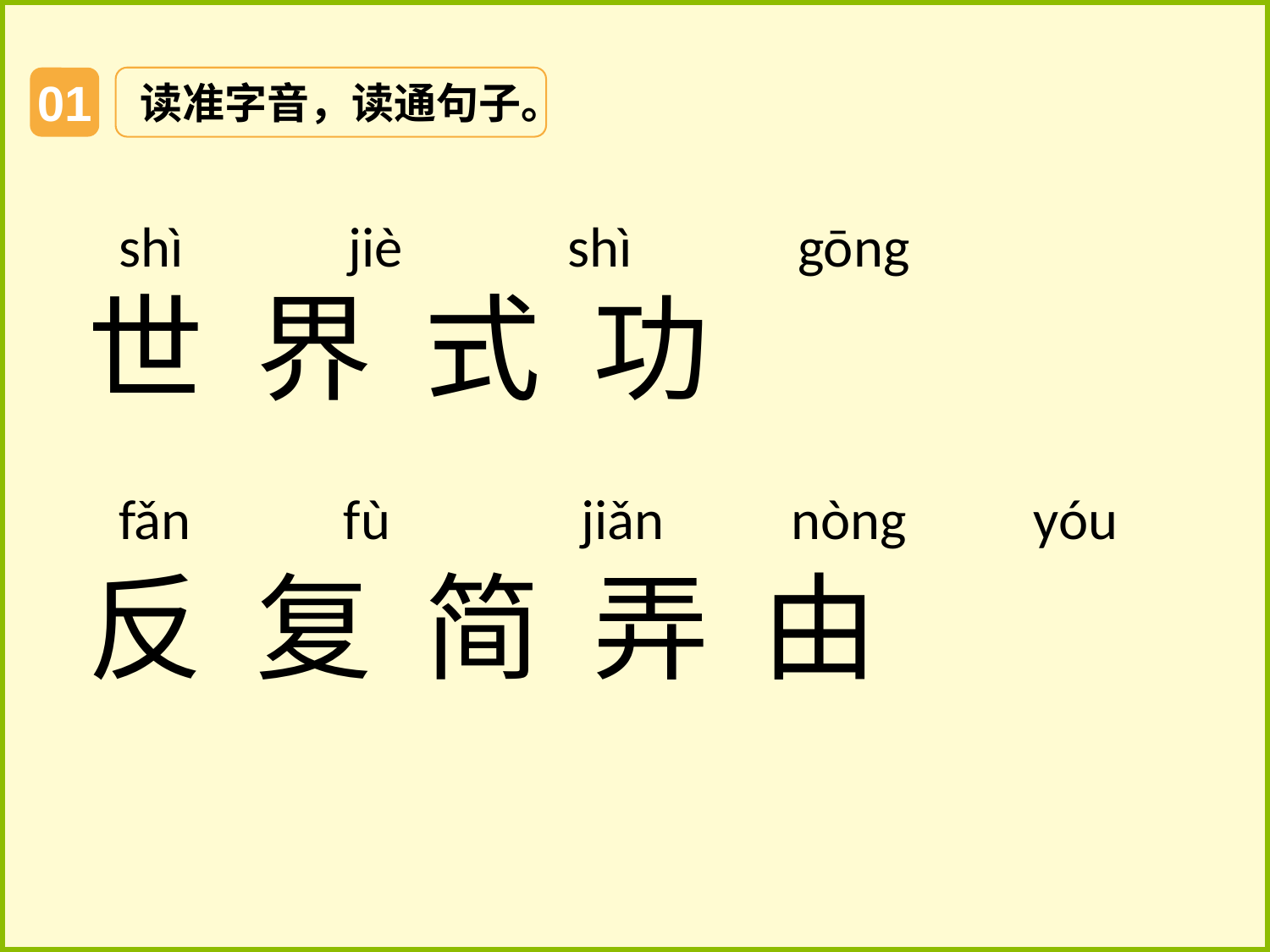

01
读准字音，读通句子。
shì             jiè             shì             gōng
世  界  式  功

反  复  简  弄  由
fǎn            fù               jiǎn          nòng          yóu